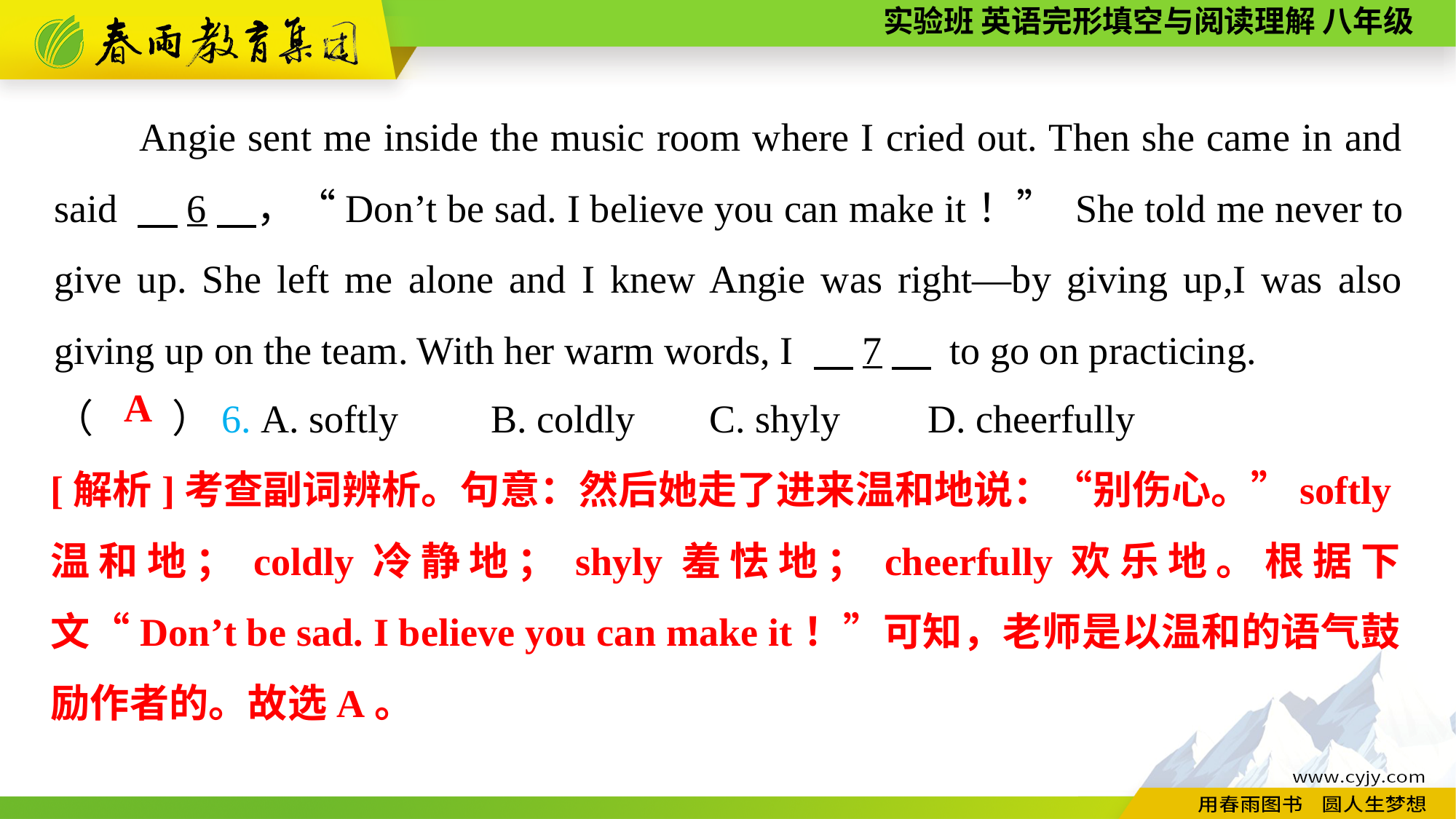

Angie sent me inside the music room where I cried out. Then she came in and said 　6　，“Don’t be sad. I believe you can make it！” She told me never to give up. She left me alone and I knew Angie was right—by giving up,I was also giving up on the team. With her warm words, I 　7　 to go on practicing.
（　　）6. A. softly	B. coldly	C. shyly	D. cheerfully
A
[解析]考查副词辨析。句意：然后她走了进来温和地说：“别伤心。”softly温和地；coldly冷静地；shyly羞怯地；cheerfully欢乐地。根据下文“Don’t be sad. I believe you can make it！”可知，老师是以温和的语气鼓励作者的。故选A。